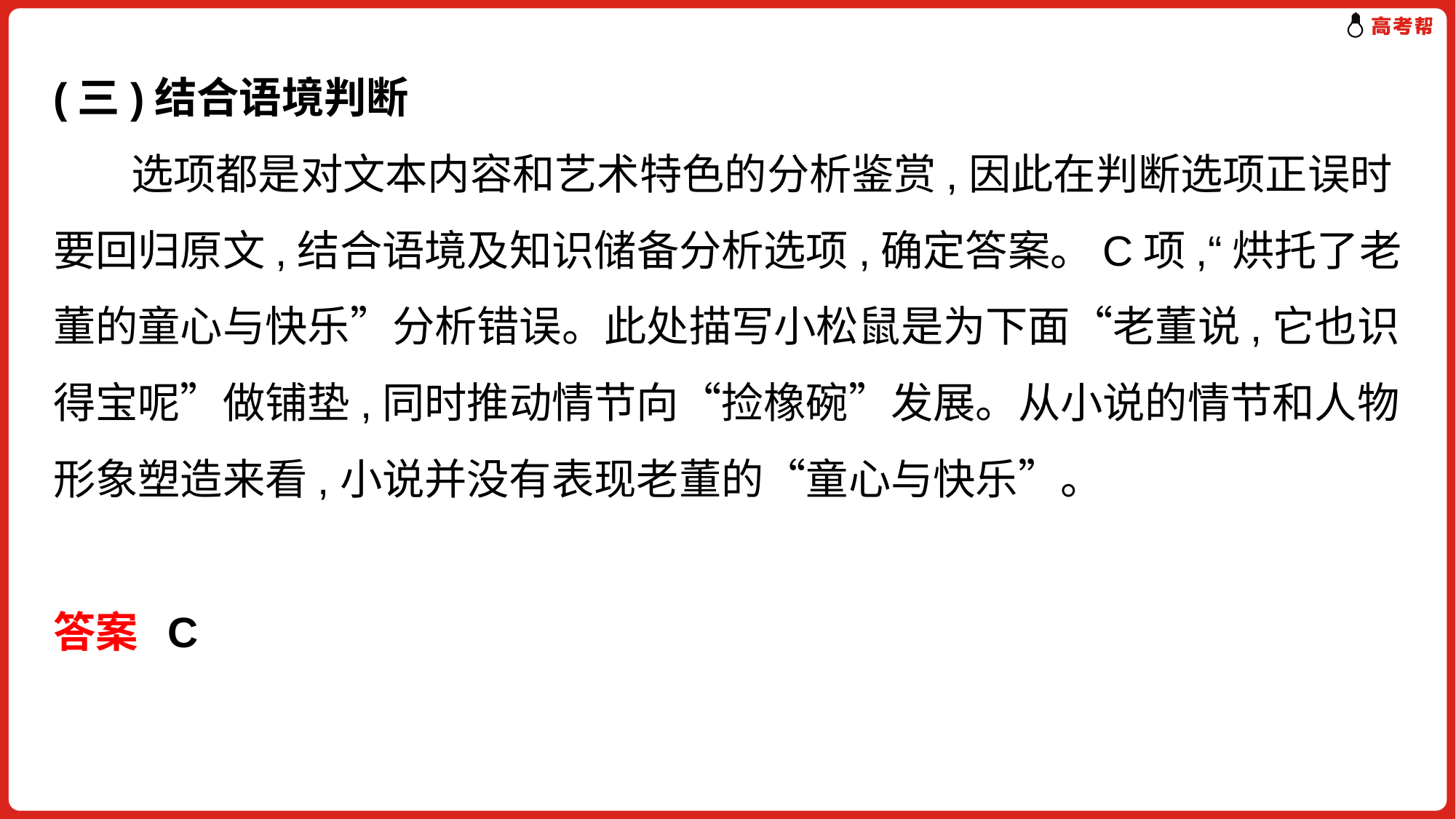

(三)结合语境判断
       选项都是对文本内容和艺术特色的分析鉴赏,因此在判断选项正误时要回归原文,结合语境及知识储备分析选项,确定答案。C项,“烘托了老董的童心与快乐”分析错误。此处描写小松鼠是为下面“老董说,它也识得宝呢”做铺垫,同时推动情节向“捡橡碗”发展。从小说的情节和人物形象塑造来看,小说并没有表现老董的“童心与快乐”。

答案  C